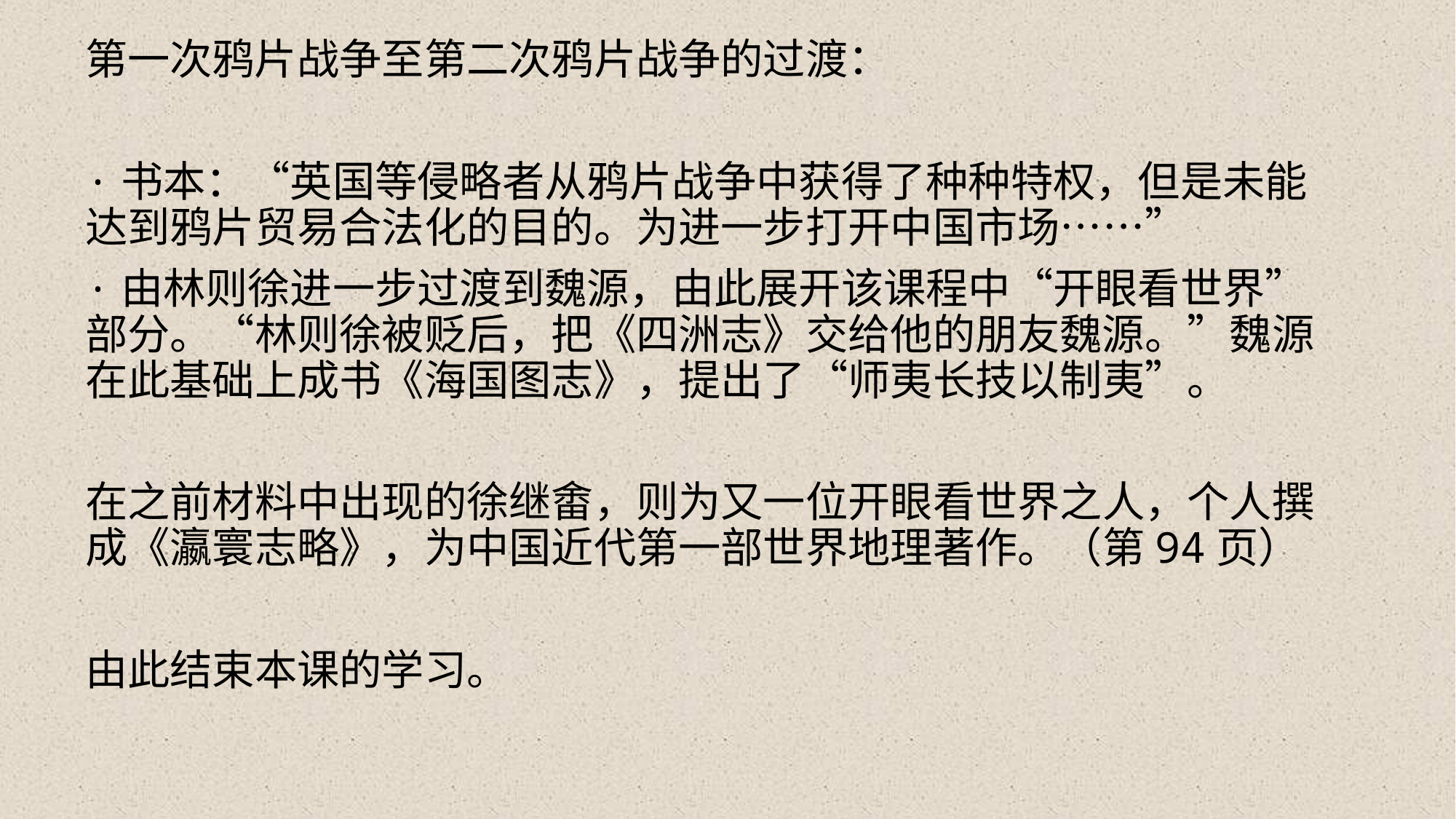

第一次鸦片战争至第二次鸦片战争的过渡：

·书本：“英国等侵略者从鸦片战争中获得了种种特权，但是未能达到鸦片贸易合法化的目的。为进一步打开中国市场……”
·由林则徐进一步过渡到魏源，由此展开该课程中“开眼看世界”部分。“林则徐被贬后，把《四洲志》交给他的朋友魏源。”魏源在此基础上成书《海国图志》，提出了“师夷长技以制夷”。

在之前材料中出现的徐继畬，则为又一位开眼看世界之人，个人撰成《瀛寰志略》，为中国近代第一部世界地理著作。（第94页）

由此结束本课的学习。